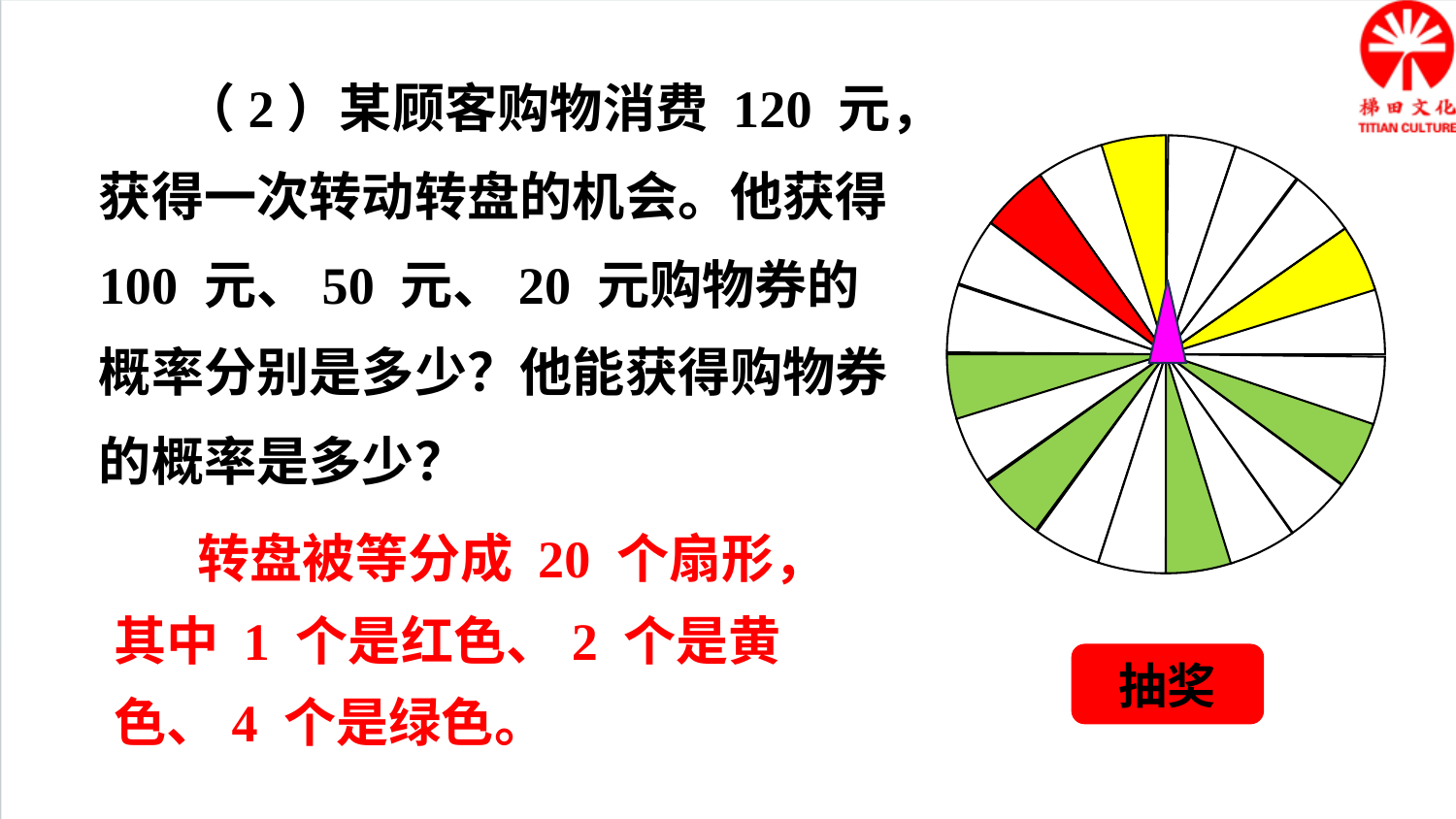

（2）某顾客购物消费 120 元，获得一次转动转盘的机会。他获得 100 元、50 元、20 元购物券的概率分别是多少？他能获得购物券的概率是多少？

      转盘被等分成 20 个扇形，其中 1 个是红色、2 个是黄色、4 个是绿色。
抽奖